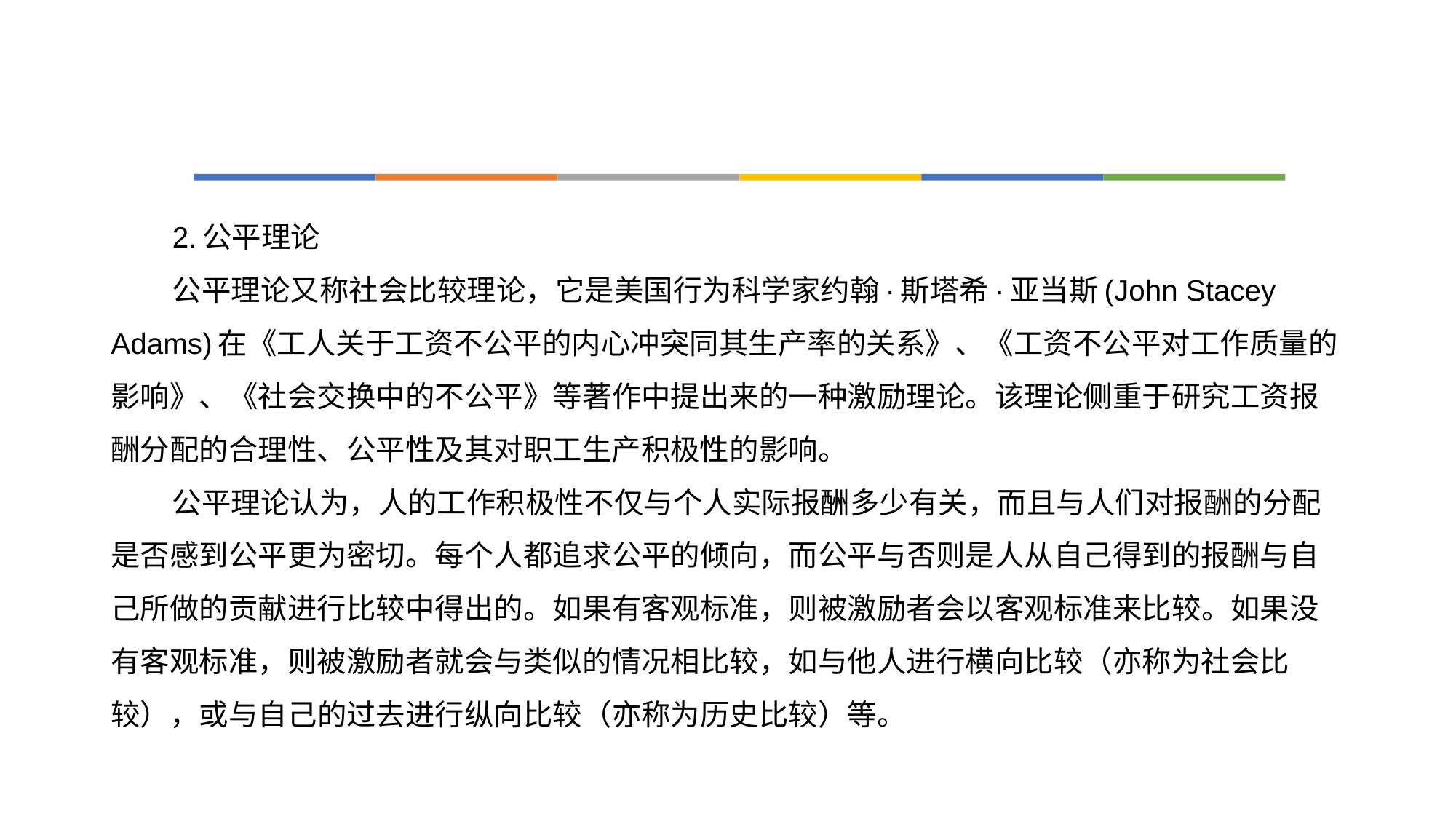

#
2.公平理论
公平理论又称社会比较理论，它是美国行为科学家约翰·斯塔希·亚当斯(John Stacey Adams)在《工人关于工资不公平的内心冲突同其生产率的关系》、《工资不公平对工作质量的影响》、《社会交换中的不公平》等著作中提出来的一种激励理论。该理论侧重于研究工资报酬分配的合理性、公平性及其对职工生产积极性的影响。
公平理论认为，人的工作积极性不仅与个人实际报酬多少有关，而且与人们对报酬的分配是否感到公平更为密切。每个人都追求公平的倾向，而公平与否则是人从自己得到的报酬与自己所做的贡献进行比较中得出的。如果有客观标准，则被激励者会以客观标准来比较。如果没有客观标准，则被激励者就会与类似的情况相比较，如与他人进行横向比较（亦称为社会比较），或与自己的过去进行纵向比较（亦称为历史比较）等。